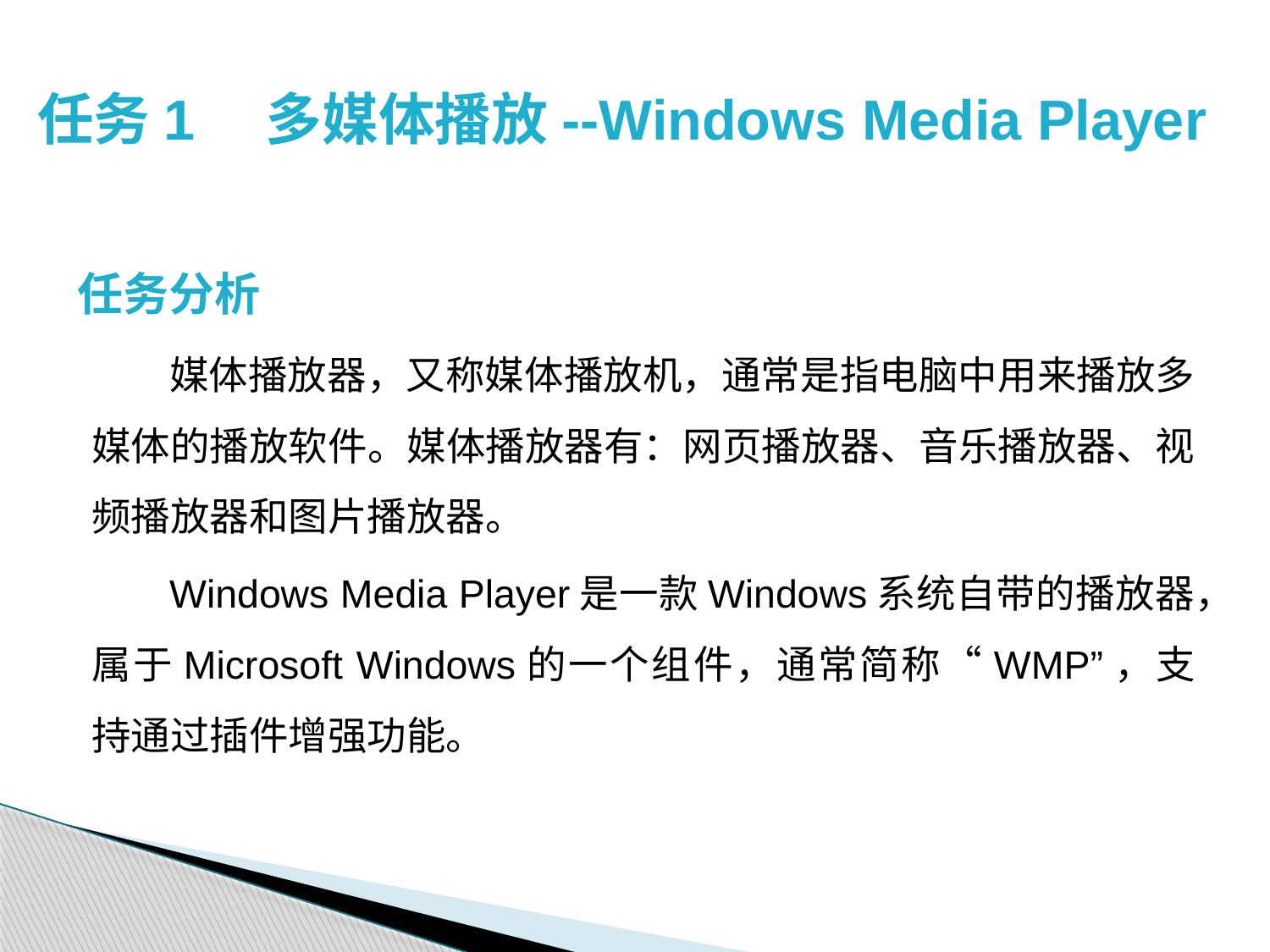

# 任务1　多媒体播放--Windows Media Player
任务分析
媒体播放器，又称媒体播放机，通常是指电脑中用来播放多媒体的播放软件。媒体播放器有：网页播放器、音乐播放器、视频播放器和图片播放器。
Windows Media Player是一款Windows系统自带的播放器，属于Microsoft Windows的一个组件，通常简称“WMP”，支持通过插件增强功能。